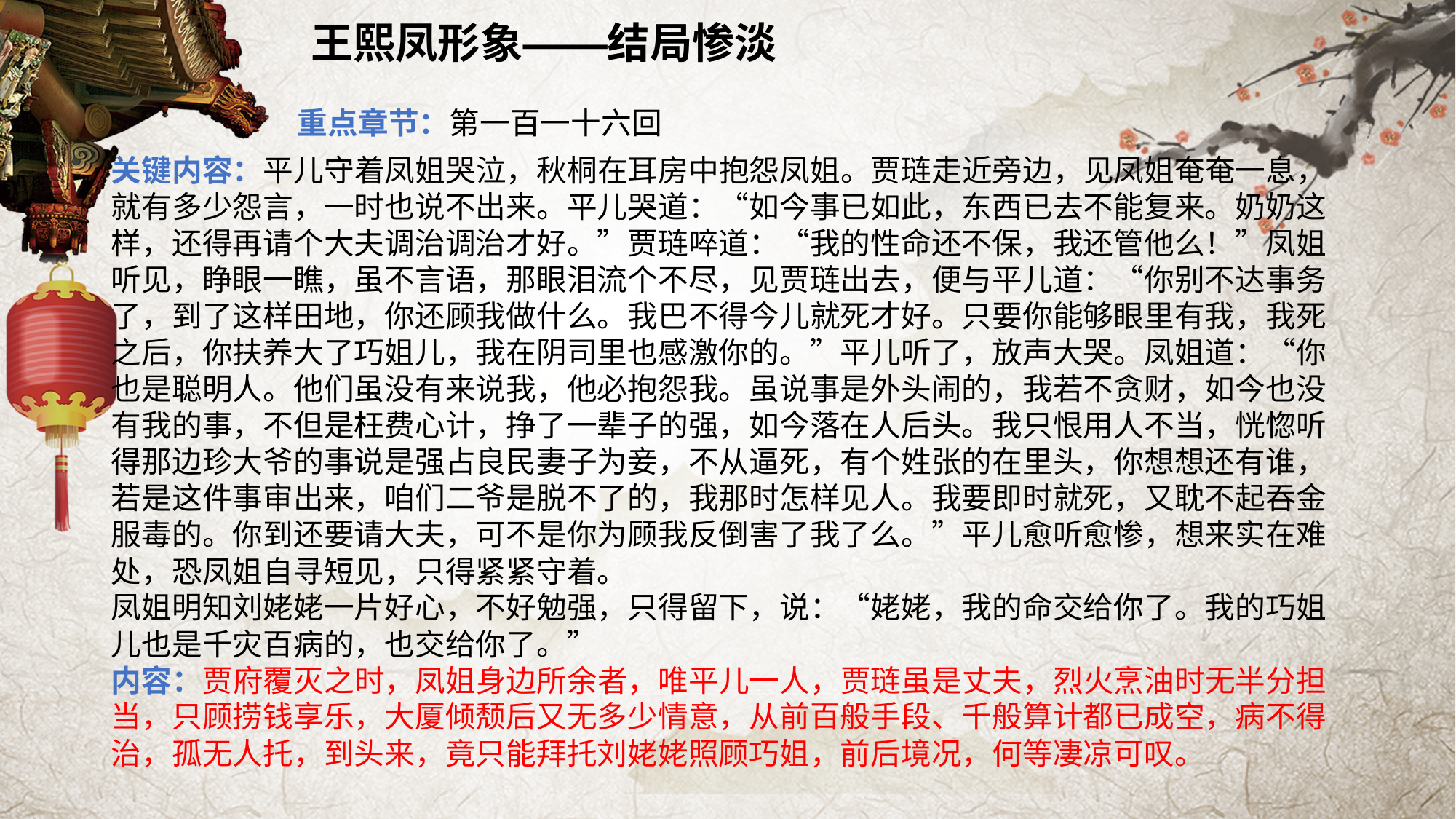

王熙凤形象——结局惨淡
重点章节：第一百一十六回
关键内容：平儿守着凤姐哭泣，秋桐在耳房中抱怨凤姐。贾琏走近旁边，见凤姐奄奄一息，就有多少怨言，一时也说不出来。平儿哭道：“如今事已如此，东西已去不能复来。奶奶这样，还得再请个大夫调治调治才好。”贾琏啐道：“我的性命还不保，我还管他么！”凤姐听见，睁眼一瞧，虽不言语，那眼泪流个不尽，见贾琏出去，便与平儿道：“你别不达事务了，到了这样田地，你还顾我做什么。我巴不得今儿就死才好。只要你能够眼里有我，我死之后，你扶养大了巧姐儿，我在阴司里也感激你的。”平儿听了，放声大哭。凤姐道：“你也是聪明人。他们虽没有来说我，他必抱怨我。虽说事是外头闹的，我若不贪财，如今也没有我的事，不但是枉费心计，挣了一辈子的强，如今落在人后头。我只恨用人不当，恍惚听得那边珍大爷的事说是强占良民妻子为妾，不从逼死，有个姓张的在里头，你想想还有谁，若是这件事审出来，咱们二爷是脱不了的，我那时怎样见人。我要即时就死，又耽不起吞金服毒的。你到还要请大夫，可不是你为顾我反倒害了我了么。”平儿愈听愈惨，想来实在难处，恐凤姐自寻短见，只得紧紧守着。
凤姐明知刘姥姥一片好心，不好勉强，只得留下，说：“姥姥，我的命交给你了。我的巧姐儿也是千灾百病的，也交给你了。”
内容：贾府覆灭之时，凤姐身边所余者，唯平儿一人，贾琏虽是丈夫，烈火烹油时无半分担当，只顾捞钱享乐，大厦倾颓后又无多少情意，从前百般手段、千般算计都已成空，病不得治，孤无人托，到头来，竟只能拜托刘姥姥照顾巧姐，前后境况，何等凄凉可叹。